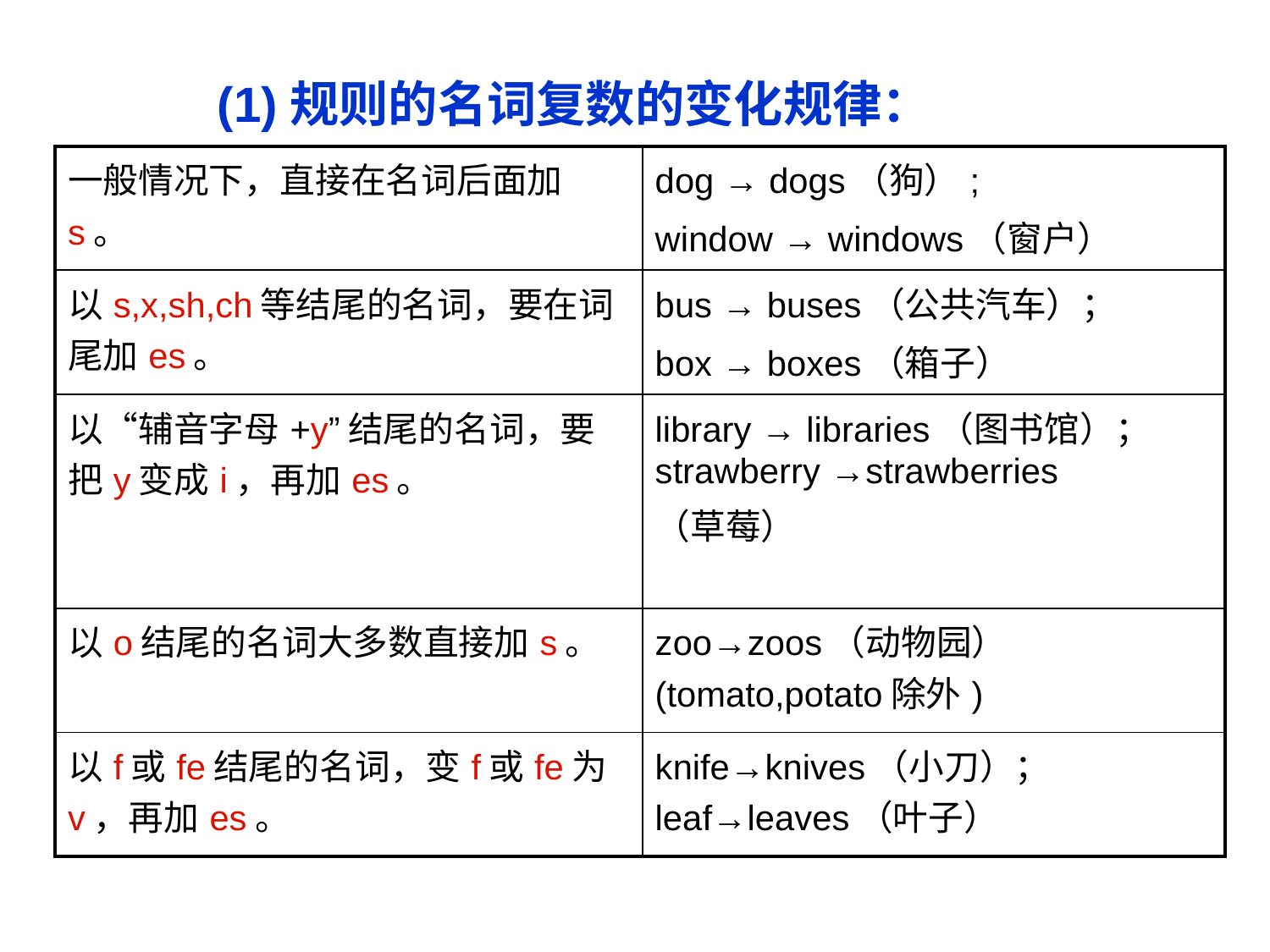

(1)规则的名词复数的变化规律：
| 一般情况下，直接在名词后面加s。 | dog → dogs（狗）; window → windows（窗户） |
| --- | --- |
| 以s,x,sh,ch等结尾的名词，要在词尾加es。 | bus → buses（公共汽车）； box → boxes（箱子） |
| 以“辅音字母+y”结尾的名词，要把y变成i，再加es。 | library → libraries（图书馆）；strawberry →strawberries （草莓） |
| 以o结尾的名词大多数直接加s。 | zoo→zoos（动物园）(tomato,potato除外) |
| 以f或fe结尾的名词，变f或fe为v，再加es。 | knife→knives（小刀）；leaf→leaves（叶子） |